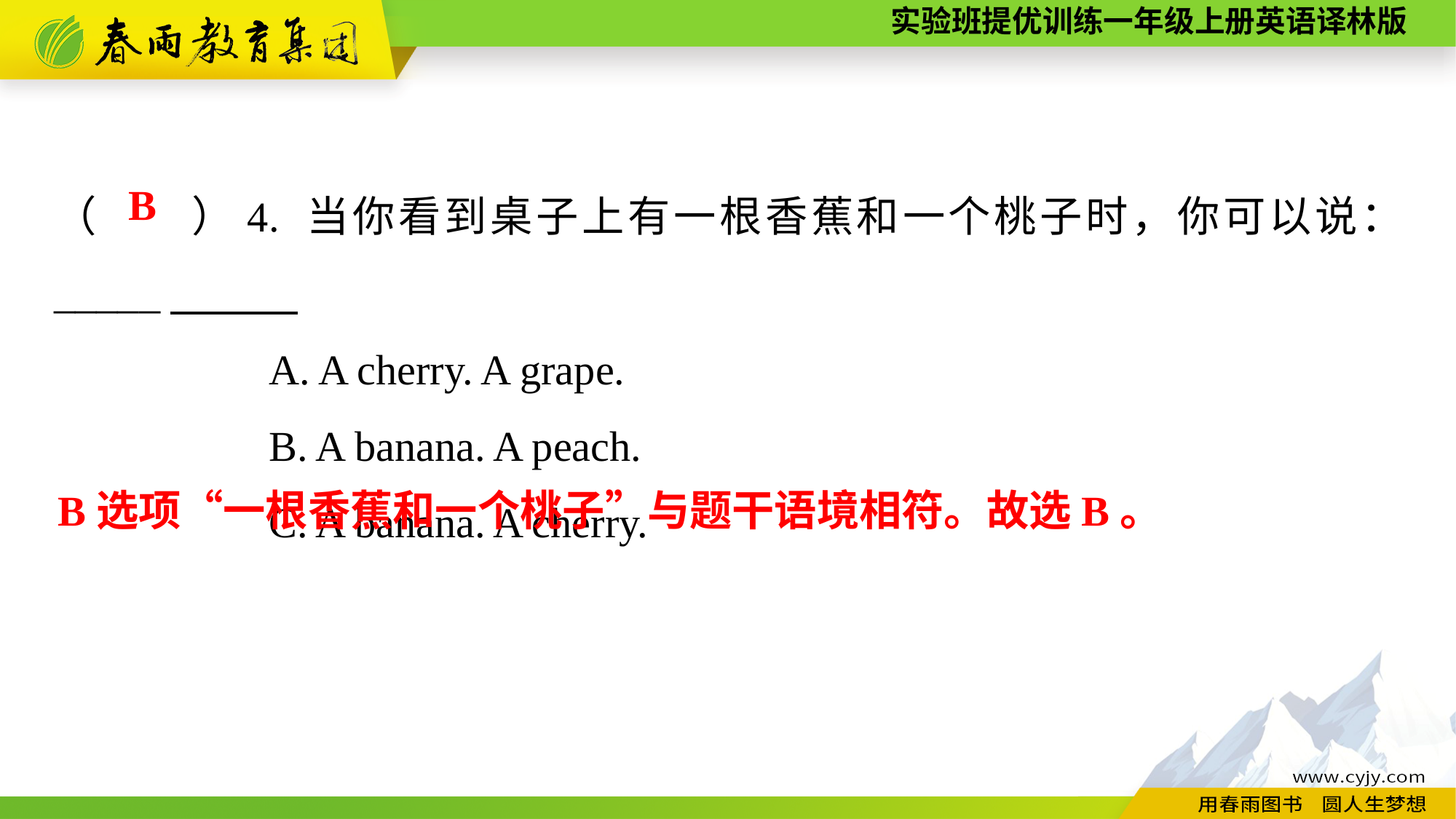

（　　）4. 当你看到桌子上有一根香蕉和一个桃子时，你可以说： _____
A. A cherry. A grape.
B. A banana. A peach.
C. A banana. A cherry.
B
B选项“一根香蕉和一个桃子”与题干语境相符。故选B。